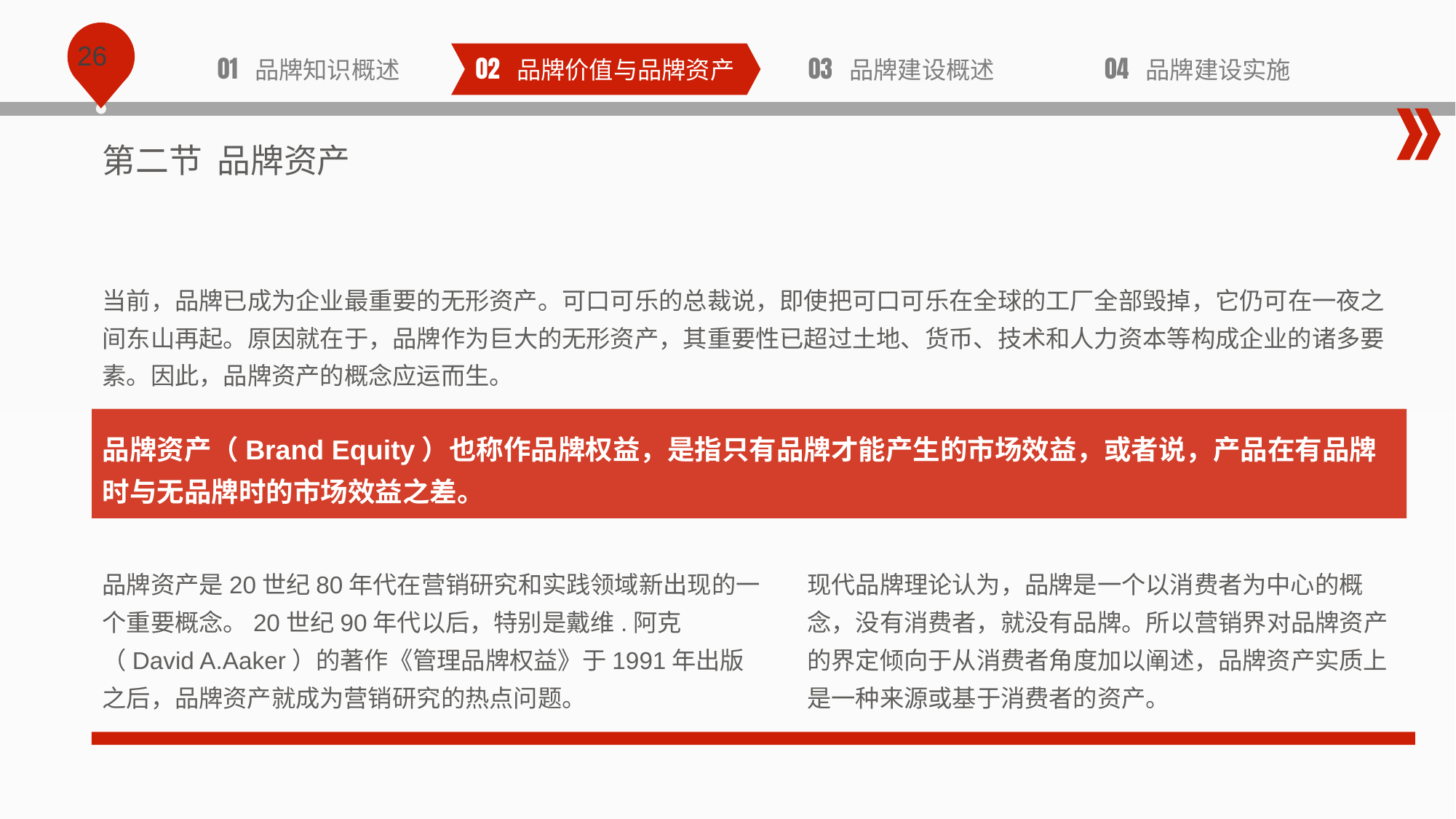

01  品牌知识概述
02  品牌价值与品牌资产
03  品牌建设概述
04  品牌建设实施
第二节  品牌资产
当前，品牌已成为企业最重要的无形资产。可口可乐的总裁说，即使把可口可乐在全球的工厂全部毁掉，它仍可在一夜之间东山再起。原因就在于，品牌作为巨大的无形资产，其重要性已超过土地、货币、技术和人力资本等构成企业的诸多要素。因此，品牌资产的概念应运而生。

品牌资产（Brand Equity）也称作品牌权益，是指只有品牌才能产生的市场效益，或者说，产品在有品牌时与无品牌时的市场效益之差。
品牌资产是20世纪80年代在营销研究和实践领域新出现的一个重要概念。20世纪90年代以后，特别是戴维.阿克（David A.Aaker）的著作《管理品牌权益》于1991年出版之后，品牌资产就成为营销研究的热点问题。
现代品牌理论认为，品牌是一个以消费者为中心的概念，没有消费者，就没有品牌。所以营销界对品牌资产的界定倾向于从消费者角度加以阐述，品牌资产实质上是一种来源或基于消费者的资产。